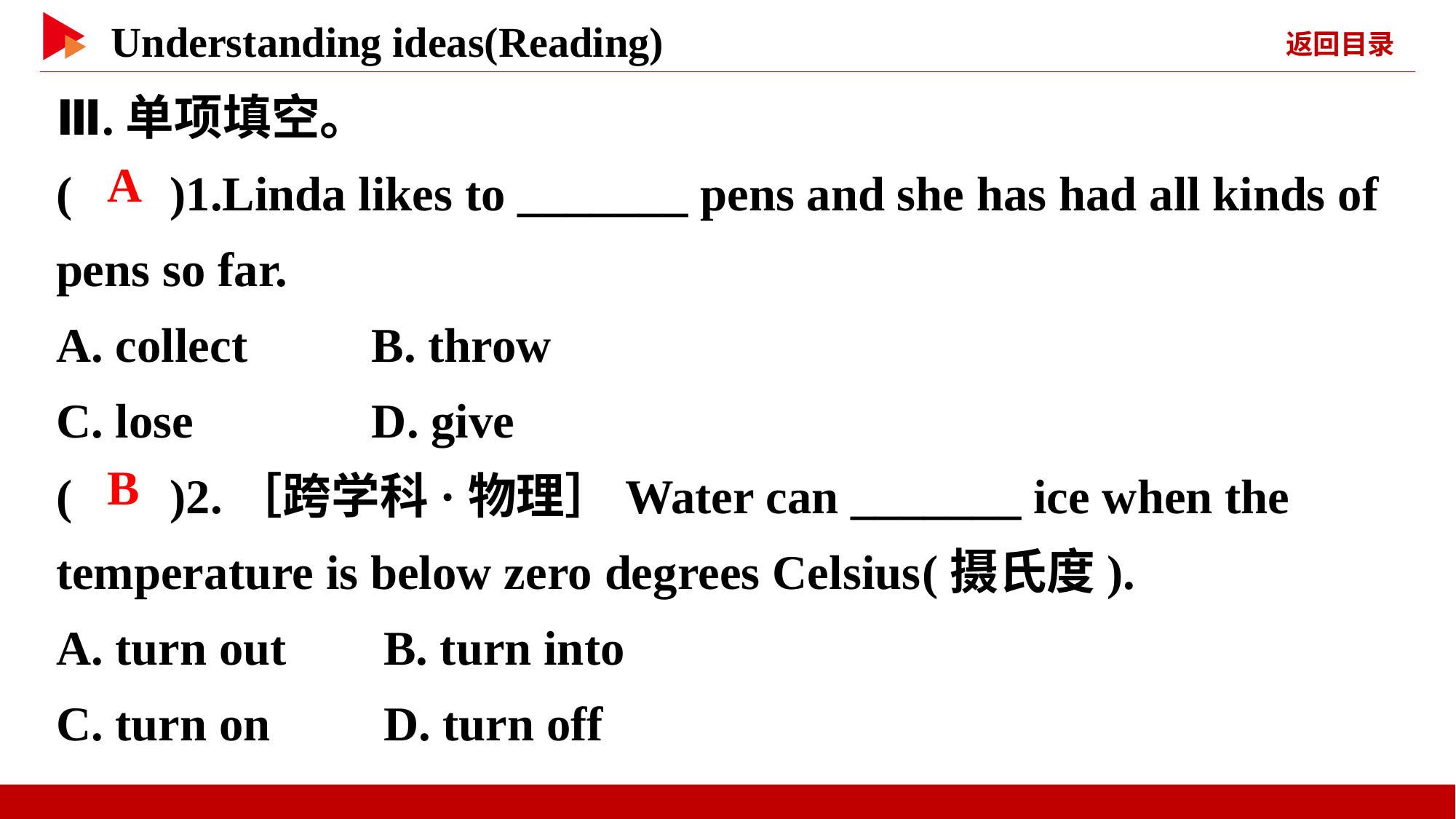

Ⅲ.单项填空。
(        )1.Linda likes to _______ pens and she has had all kinds of pens so far.
A. collect 	        B. throw
C. lose	        D. give
(        )2.［跨学科·物理］Water can _______ ice when the temperature is below zero degrees Celsius(摄氏度).
A. turn out 	B. turn into
C. turn on 	D. turn off
   A
   B